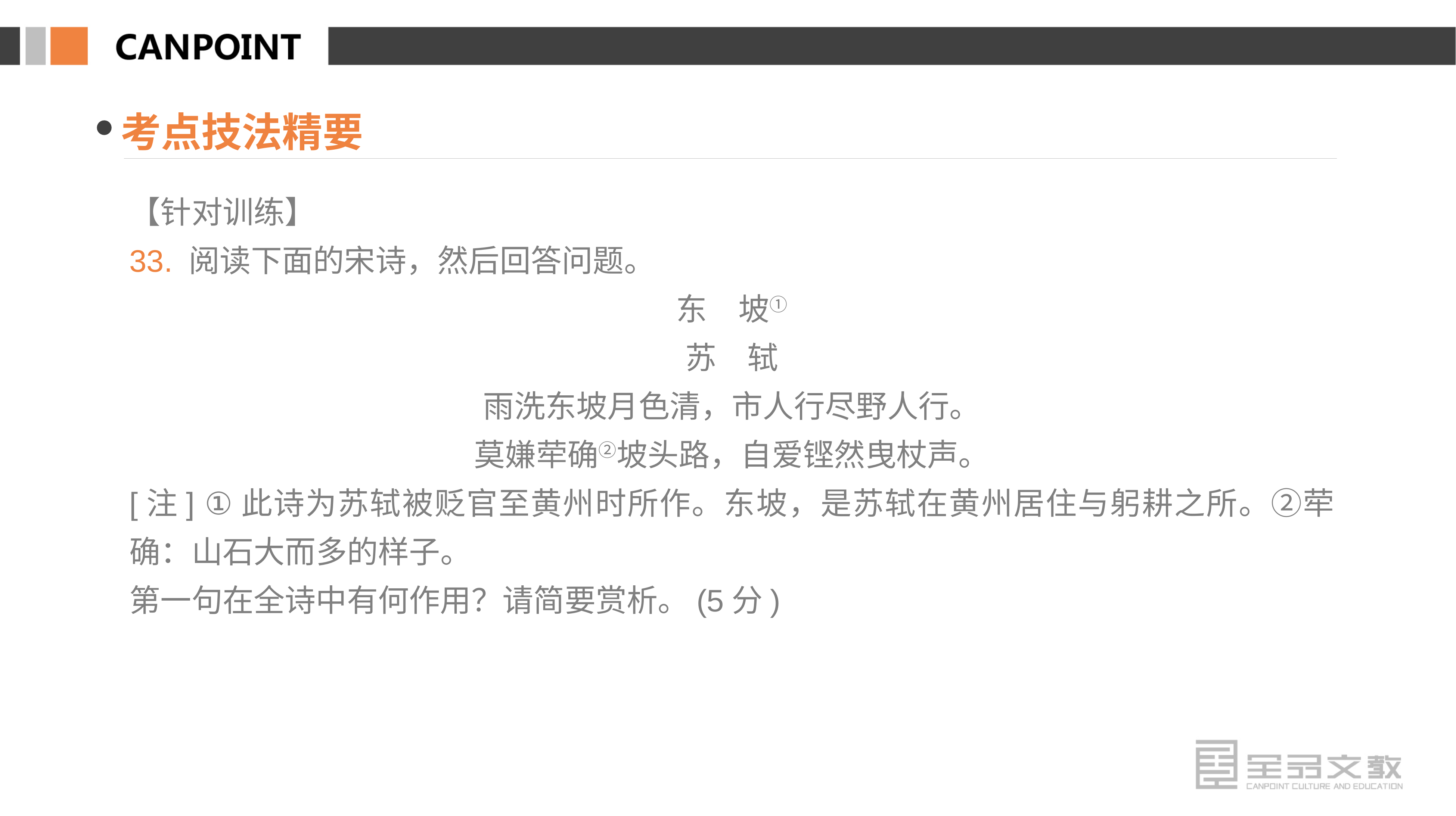

考点技法精要

【针对训练】
33. 阅读下面的宋诗，然后回答问题。
东　坡①
苏　轼
雨洗东坡月色清，市人行尽野人行。
莫嫌荦确②坡头路，自爱铿然曳杖声。
[注] ①此诗为苏轼被贬官至黄州时所作。东坡，是苏轼在黄州居住与躬耕之所。②荦确：山石大而多的样子。
第一句在全诗中有何作用？请简要赏析。(5分)